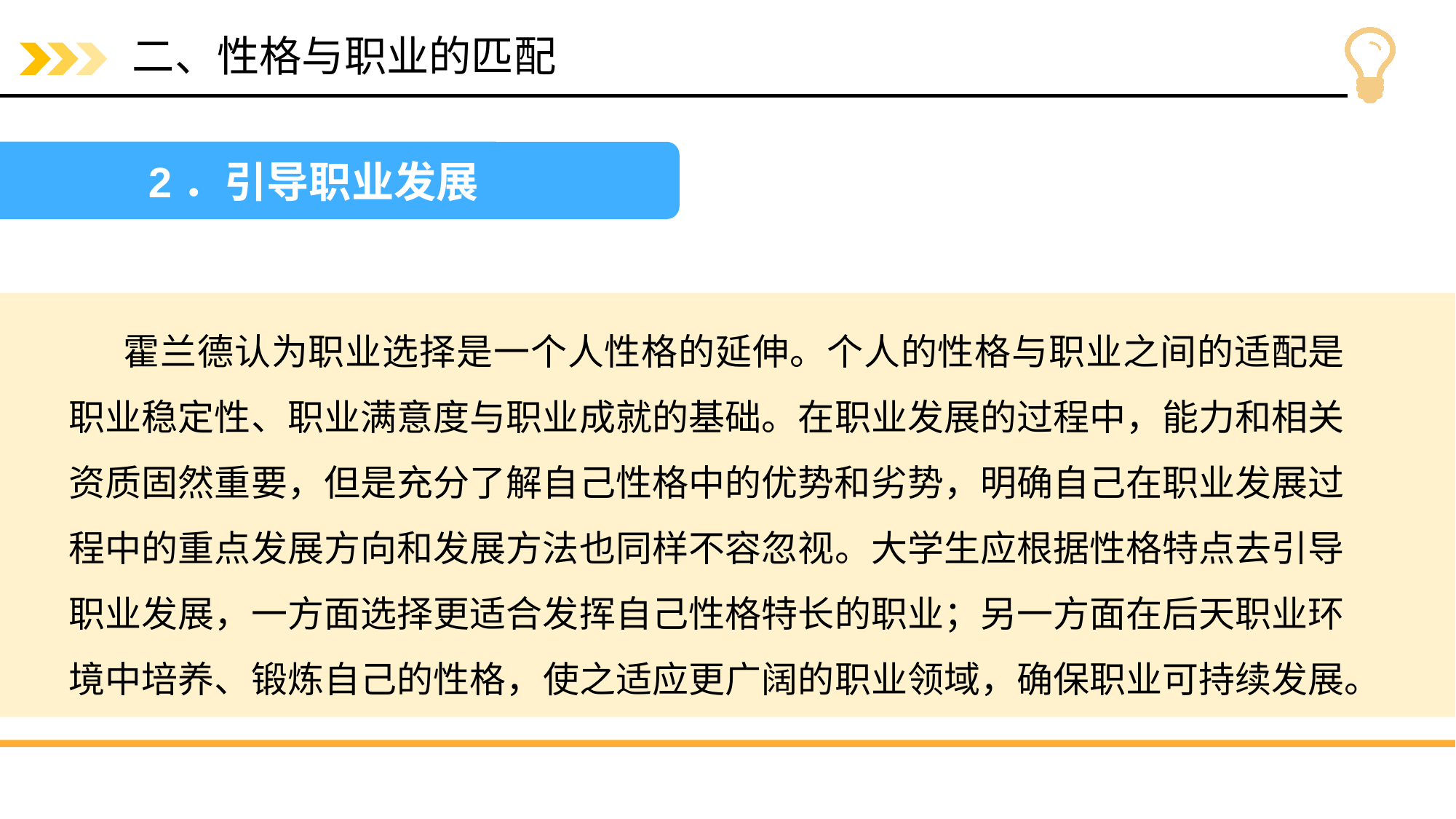

14
# 二、性格与职业的匹配
2．引导职业发展

霍兰德认为职业选择是一个人性格的延伸。个人的性格与职业之间的适配是职业稳定性、职业满意度与职业成就的基础。在职业发展的过程中，能力和相关资质固然重要，但是充分了解自己性格中的优势和劣势，明确自己在职业发展过程中的重点发展方向和发展方法也同样不容忽视。大学生应根据性格特点去引导职业发展，一方面选择更适合发挥自己性格特长的职业；另一方面在后天职业环境中培养、锻炼自己的性格，使之适应更广阔的职业领域，确保职业可持续发展。